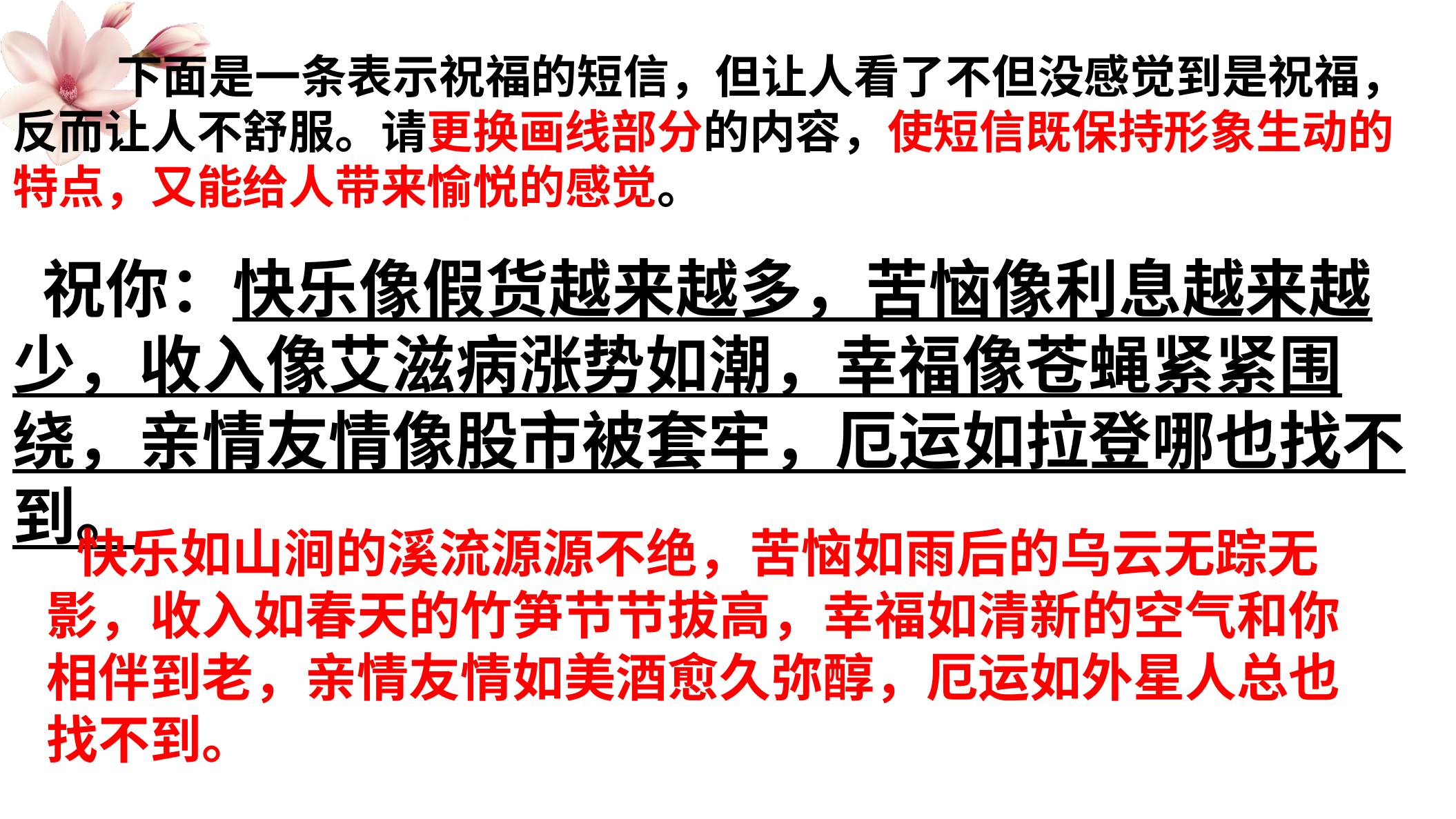

下面是一条表示祝福的短信，但让人看了不但没感觉到是祝福，反而让人不舒服。请更换画线部分的内容，使短信既保持形象生动的特点，又能给人带来愉悦的感觉。

祝你：快乐像假货越来越多，苦恼像利息越来越少，收入像艾滋病涨势如潮，幸福像苍蝇紧紧围绕，亲情友情像股市被套牢，厄运如拉登哪也找不到。
快乐如山涧的溪流源源不绝，苦恼如雨后的乌云无踪无影，收入如春天的竹笋节节拔高，幸福如清新的空气和你相伴到老，亲情友情如美酒愈久弥醇，厄运如外星人总也找不到。